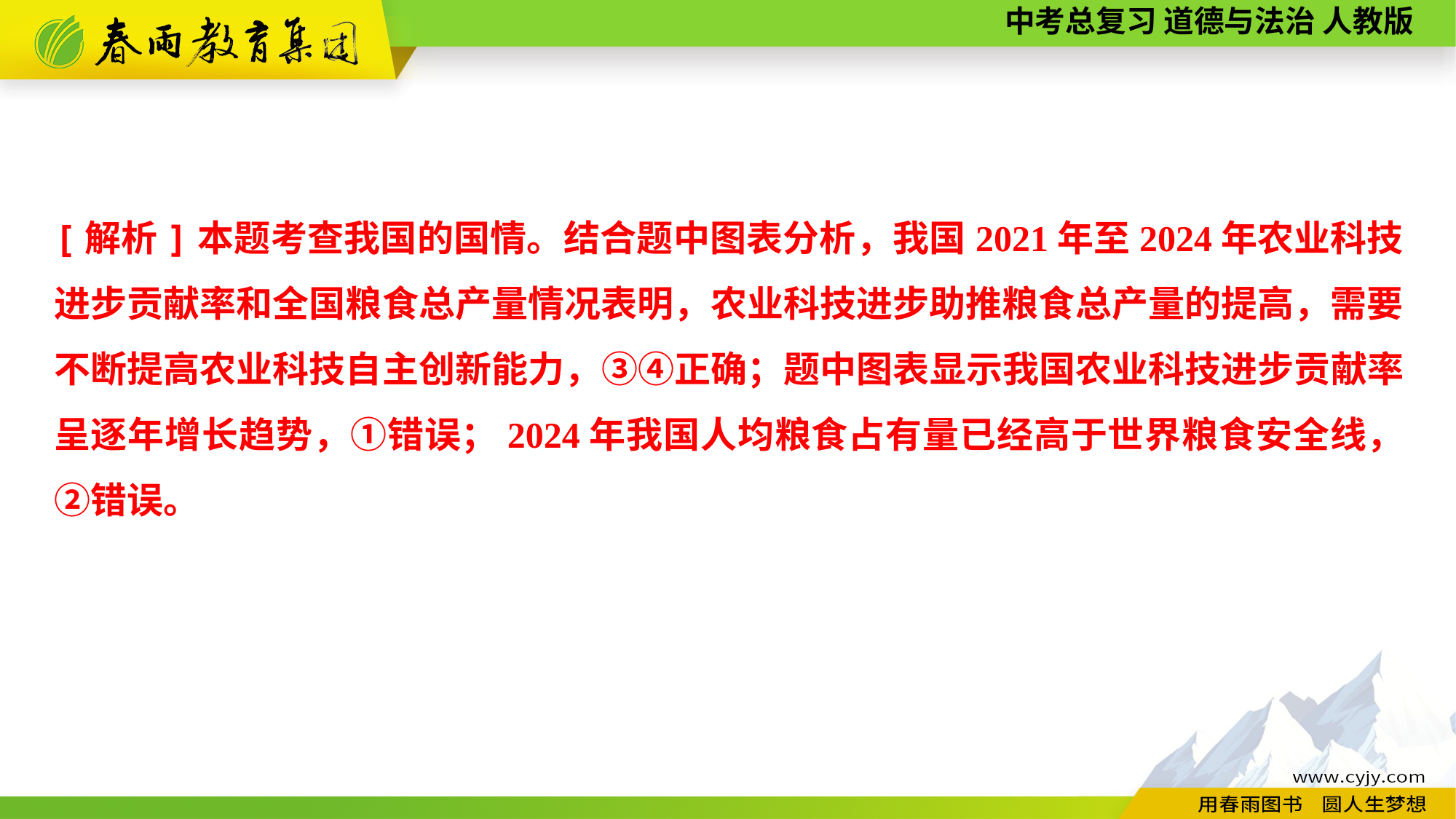

[解析]本题考查我国的国情。结合题中图表分析，我国2021年至2024年农业科技进步贡献率和全国粮食总产量情况表明，农业科技进步助推粮食总产量的提高，需要不断提高农业科技自主创新能力，③④正确；题中图表显示我国农业科技进步贡献率呈逐年增长趋势，①错误；2024年我国人均粮食占有量已经高于世界粮食安全线，②错误。